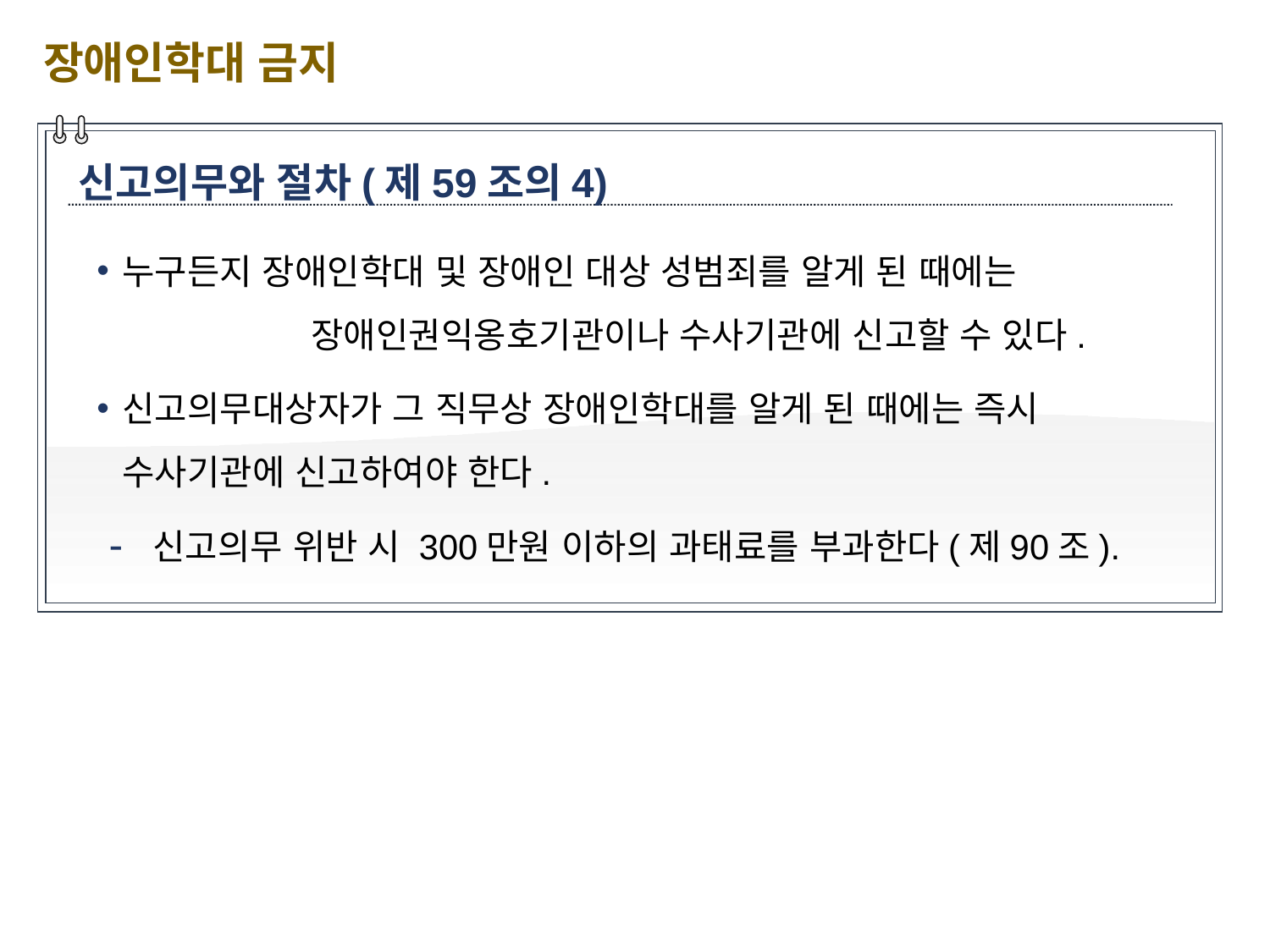

장애인학대 금지

신고의무와 절차(제59조의4)

누구든지 장애인학대 및 장애인 대상 성범죄를 알게 된 때에는                                       장애인권익옹호기관이나 수사기관에 신고할 수 있다.
신고의무대상자가 그 직무상 장애인학대를 알게 된 때에는 즉시 수사기관에 신고하여야 한다.
 신고의무 위반 시 300만원 이하의 과태료를 부과한다(제90조).